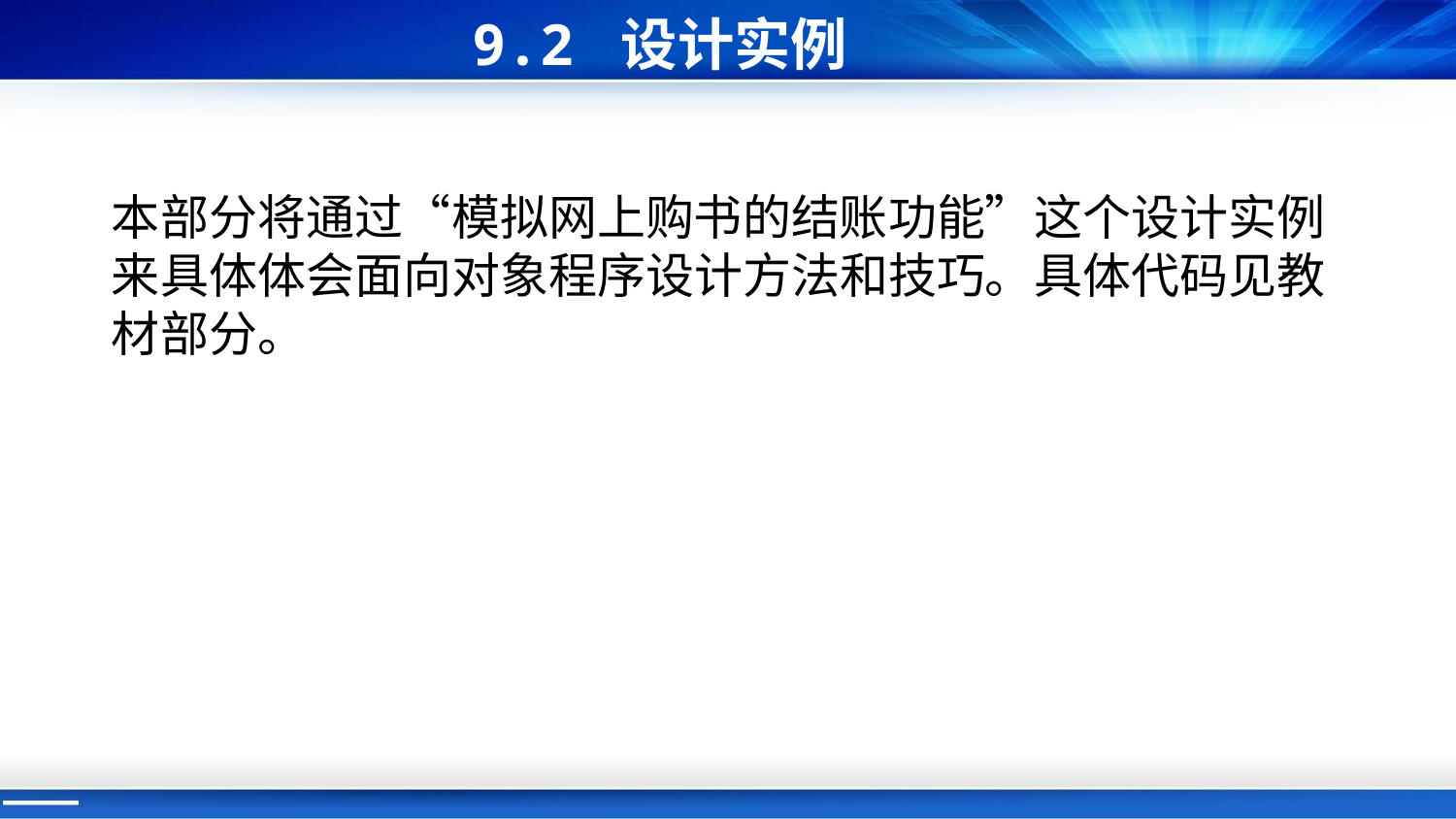

9.2 设计实例
本部分将通过“模拟网上购书的结账功能”这个设计实例来具体体会面向对象程序设计方法和技巧。具体代码见教材部分。